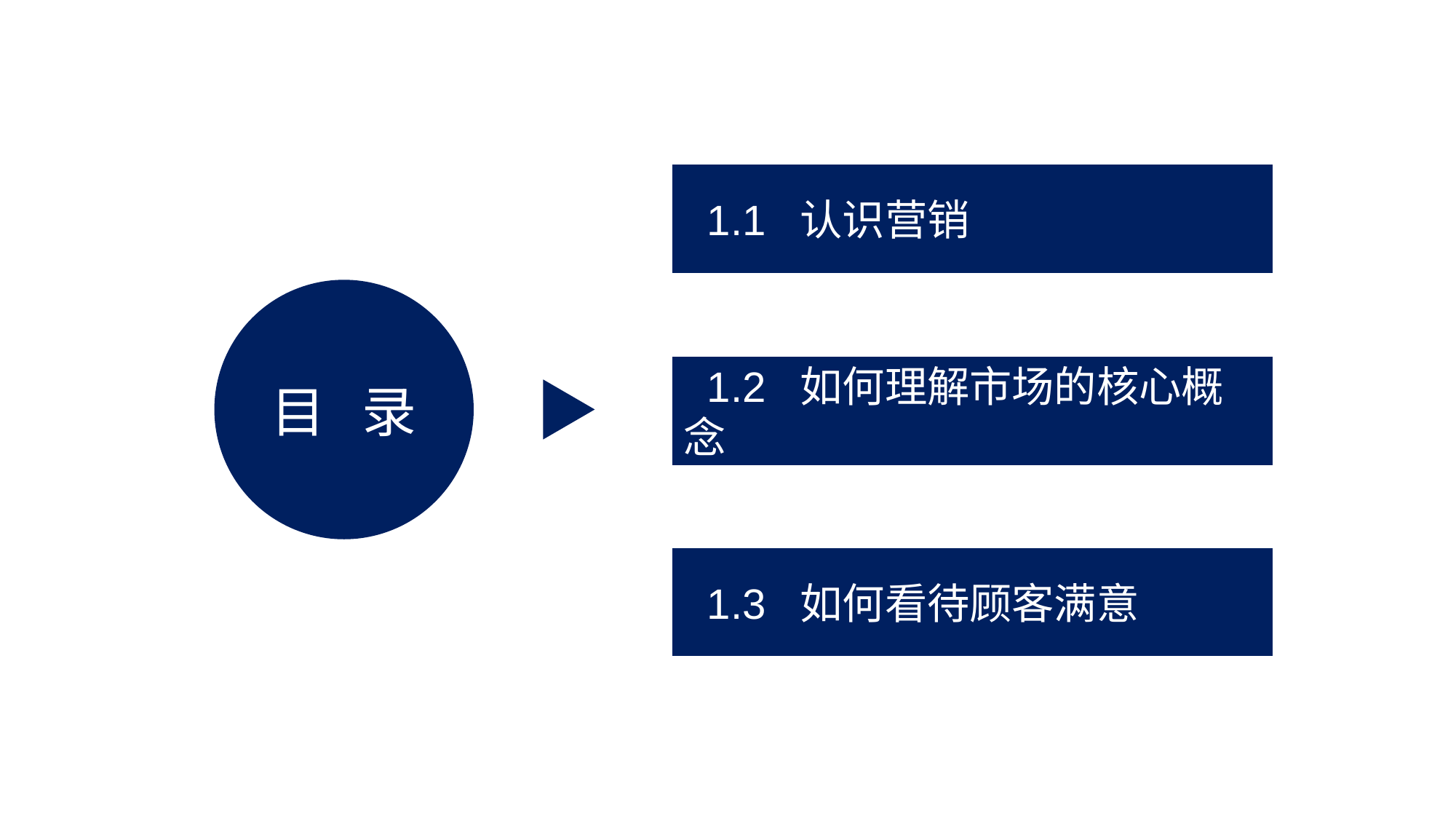

1.1  认识营销

目   录
  1.2  如何理解市场的核心概念

  1.3  如何看待顾客满意